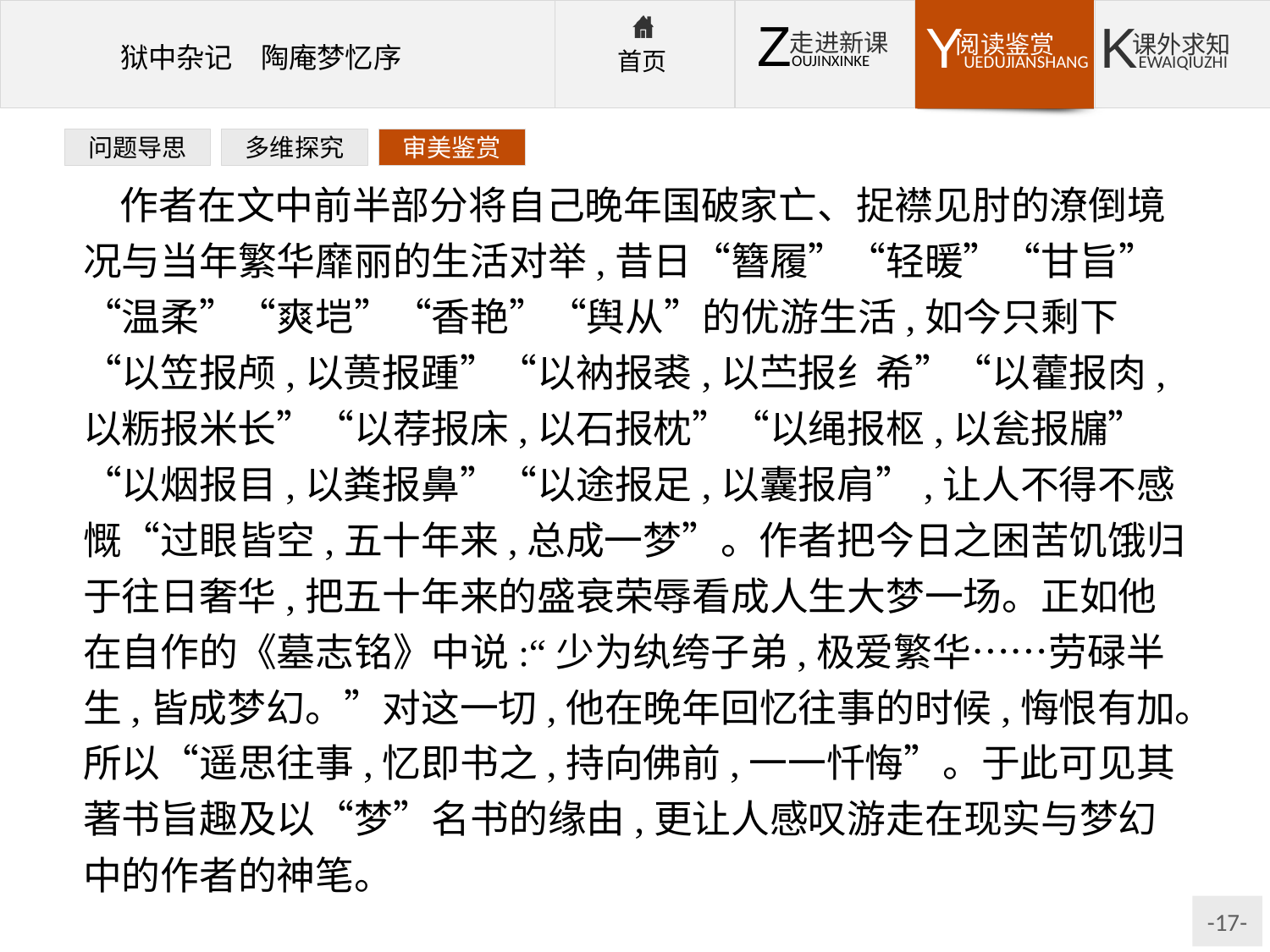

问题导思
多维探究
审美鉴赏
作者在文中前半部分将自己晚年国破家亡、捉襟见肘的潦倒境况与当年繁华靡丽的生活对举,昔日“簪履”“轻暖”“甘旨”“温柔”“爽垲”“香艳”“舆从”的优游生活,如今只剩下“以笠报颅,以蒉报踵”“以衲报裘,以苎报纟希”“以藿报肉,以粝报米长”“以荐报床,以石报枕”“以绳报枢,以瓮报牖”“以烟报目,以粪报鼻”“以途报足,以囊报肩”,让人不得不感慨“过眼皆空,五十年来,总成一梦”。作者把今日之困苦饥饿归于往日奢华,把五十年来的盛衰荣辱看成人生大梦一场。正如他在自作的《墓志铭》中说:“少为纨绔子弟,极爱繁华……劳碌半生,皆成梦幻。”对这一切,他在晚年回忆往事的时候,悔恨有加。所以“遥思往事,忆即书之,持向佛前,一一忏悔”。于此可见其著书旨趣及以“梦”名书的缘由,更让人感叹游走在现实与梦幻中的作者的神笔。